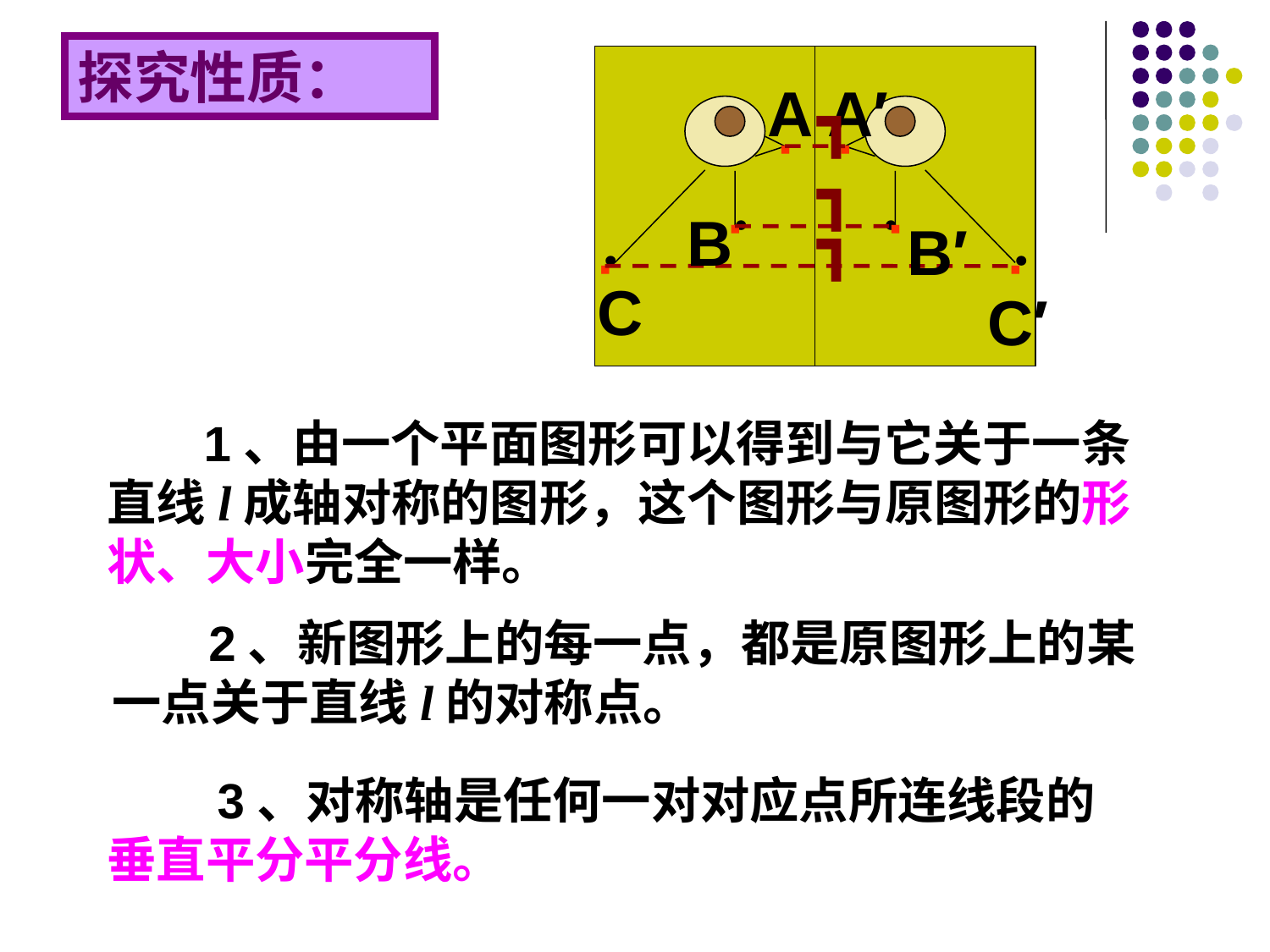

探究性质：

．
．

．
．

．
．
A
A′
┓
·
·

┓
·
·
B
B′
┓
·
·

C
C′

       1、由一个平面图形可以得到与它关于一条直线l成轴对称的图形，这个图形与原图形的形状、大小完全一样。
       2、新图形上的每一点，都是原图形上的某一点关于直线l的对称点。
        3、对称轴是任何一对对应点所连线段的垂直平分平分线。